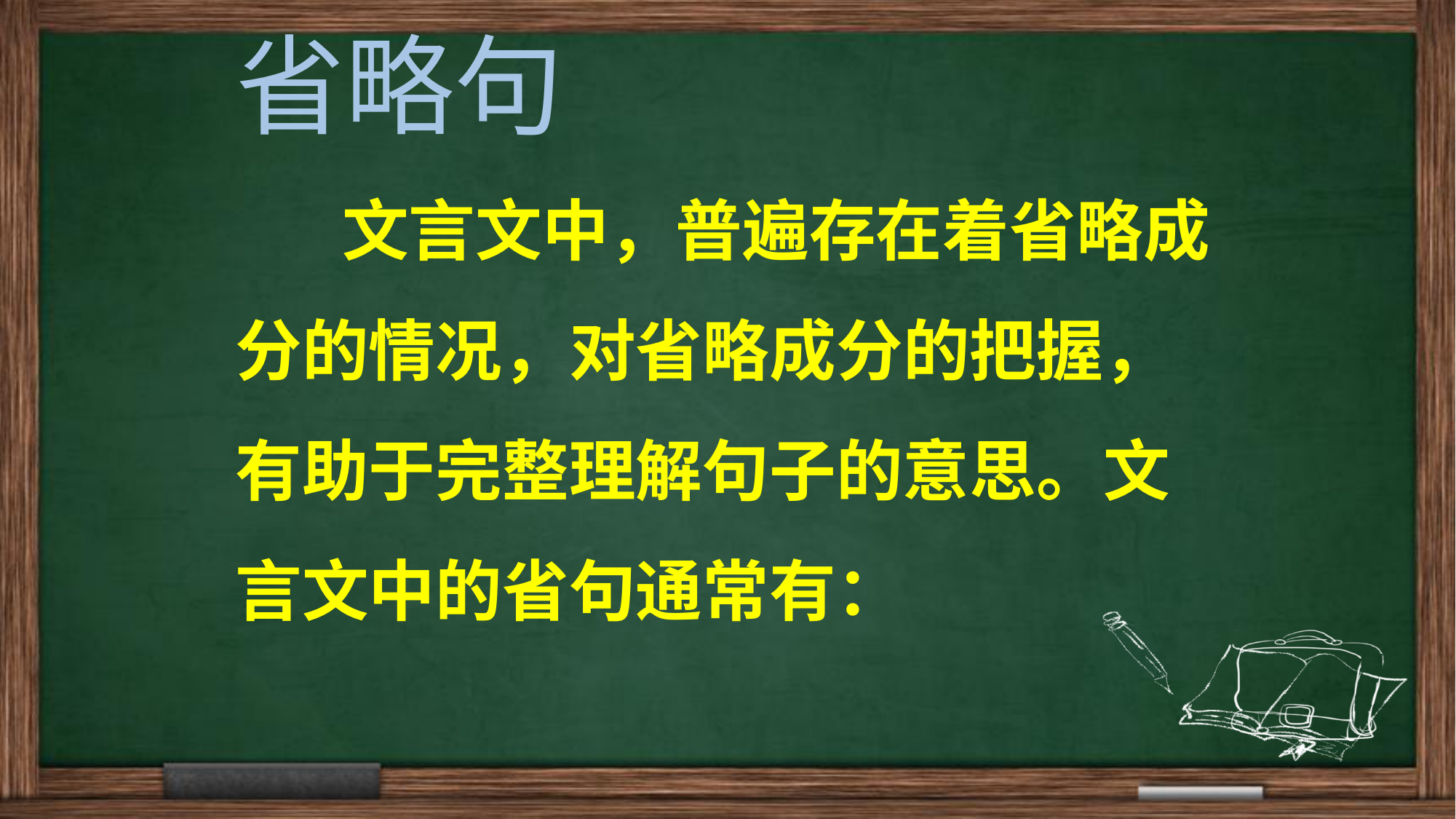

# 省略句
      文言文中，普遍存在着省略成分的情况，对省略成分的把握，有助于完整理解句子的意思。文言文中的省句通常有：